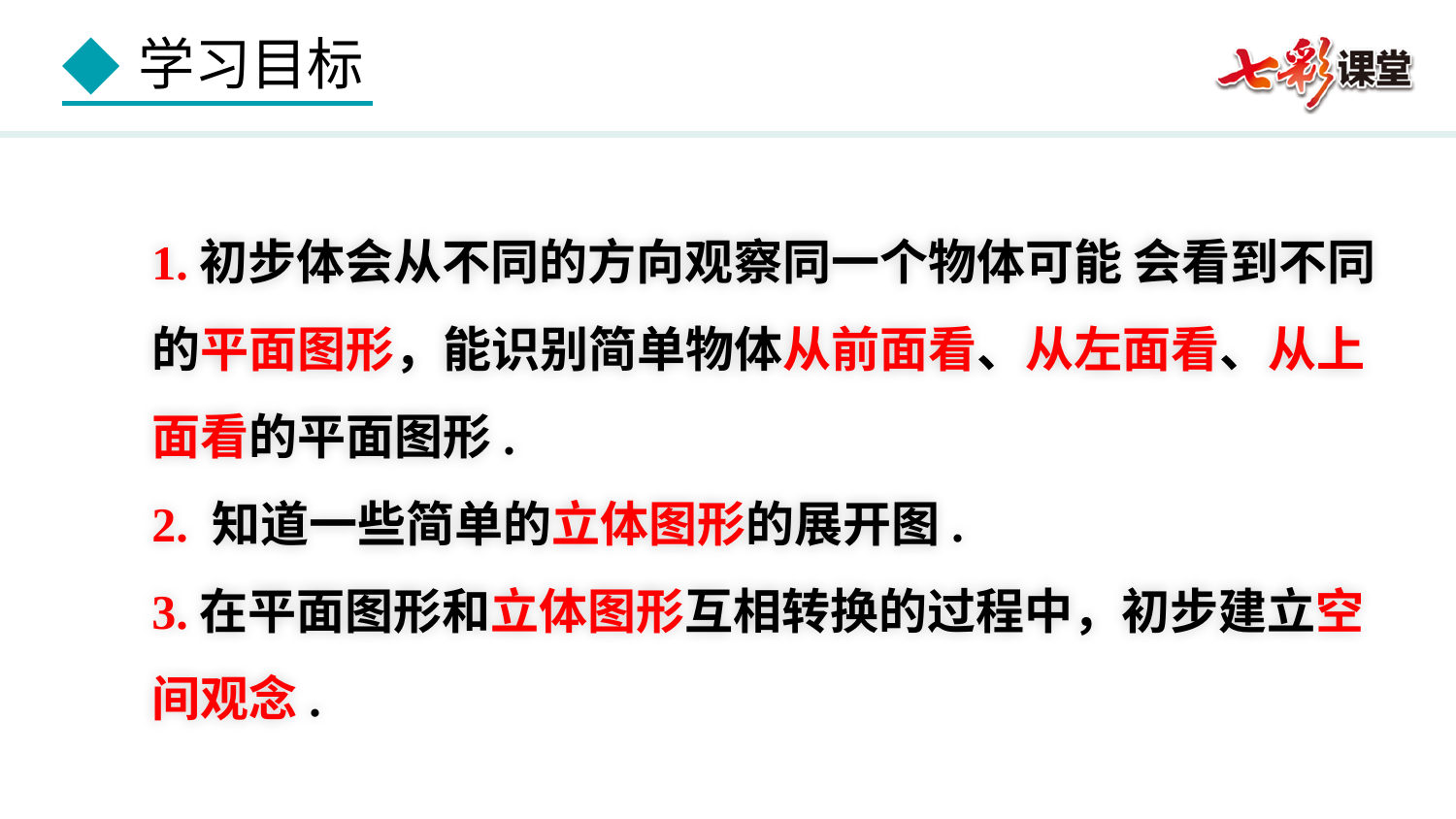

1.初步体会从不同的方向观察同一个物体可能 会看到不同的平面图形，能识别简单物体从前面看、从左面看、从上面看的平面图形.
2. 知道一些简单的立体图形的展开图.
3.在平面图形和立体图形互相转换的过程中，初步建立空间观念.